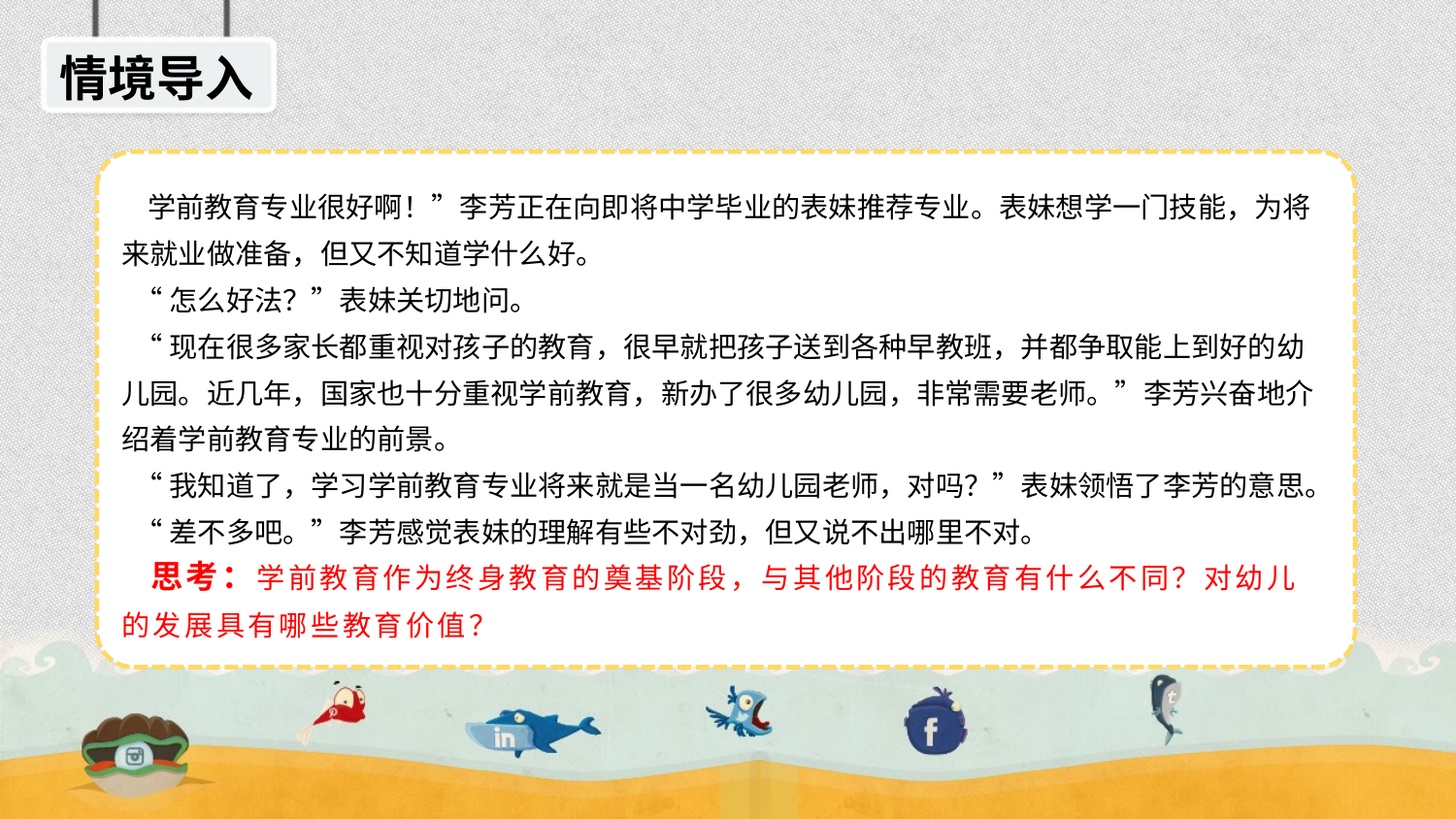

情境导入
  学前教育专业很好啊！”李芳正在向即将中学毕业的表妹推荐专业。表妹想学一门技能，为将来就业做准备，但又不知道学什么好。
  “怎么好法？”表妹关切地问。
  “现在很多家长都重视对孩子的教育，很早就把孩子送到各种早教班，并都争取能上到好的幼儿园。近几年，国家也十分重视学前教育，新办了很多幼儿园，非常需要老师。”李芳兴奋地介绍着学前教育专业的前景。
  “我知道了，学习学前教育专业将来就是当一名幼儿园老师，对吗？”表妹领悟了李芳的意思。
  “差不多吧。”李芳感觉表妹的理解有些不对劲，但又说不出哪里不对。
  思考：学前教育作为终身教育的奠基阶段，与其他阶段的教育有什么不同？对幼儿的发展具有哪些教育价值？